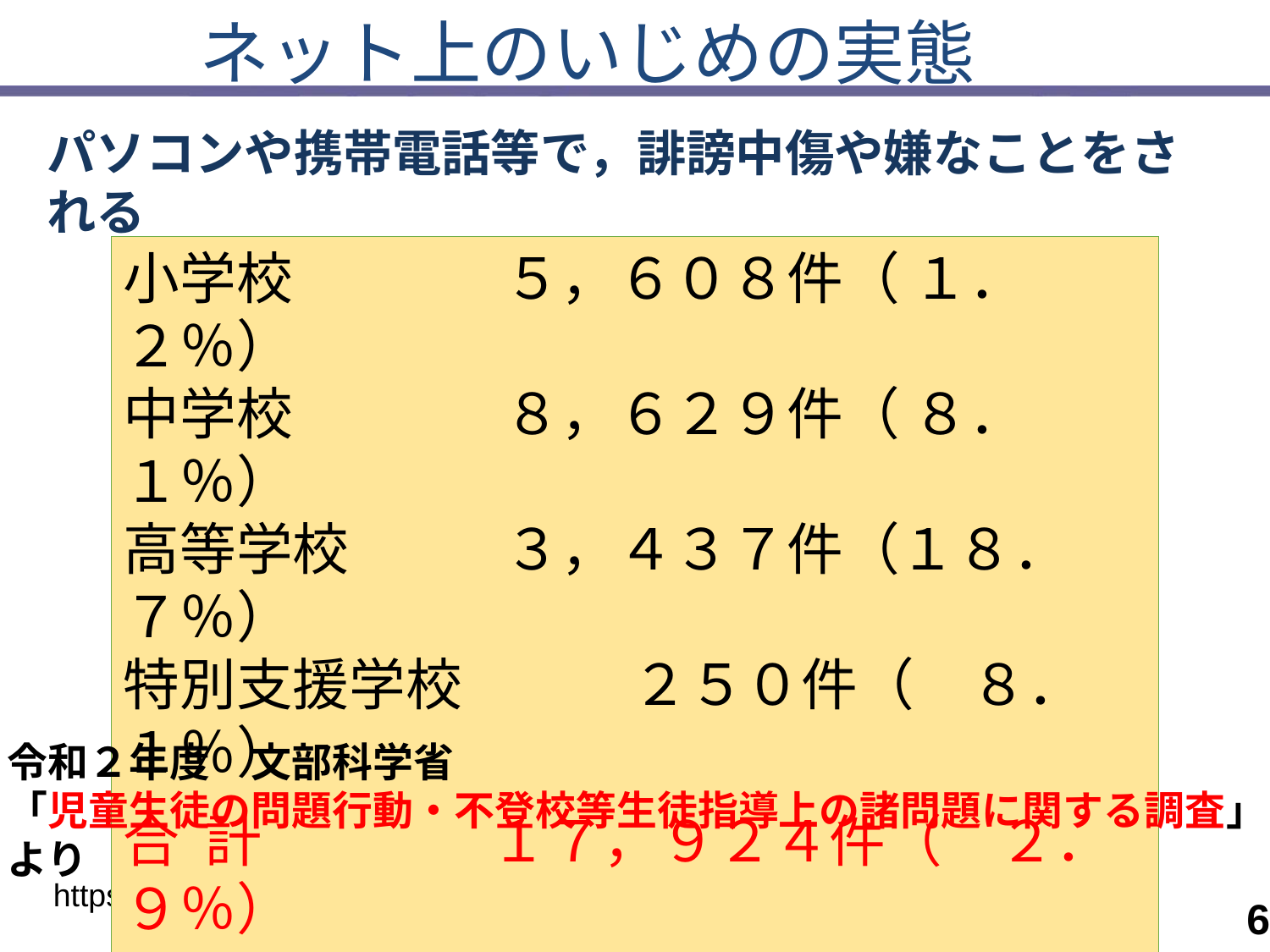

ネット上のいじめの実態
パソコンや携帯電話等で，誹謗中傷や嫌なことをされる
小学校		５，６０８件（ １．２％）
中学校		８，６２９件（ ８．１％）
高等学校		３，４３７件（１８．７％）
特別支援学校　　　２５０件（　８．１％）

合  計	　　１７，９２４件（　２．９％）

　　　（　　）内は認知件数全体に対する割合
令和２年度　文部科学省
「児童生徒の問題行動・不登校等生徒指導上の諸問題に関する調査」より
https://www.mext.go.jp/content/20201015-mext_jidou02-100002753_01.pdf
6